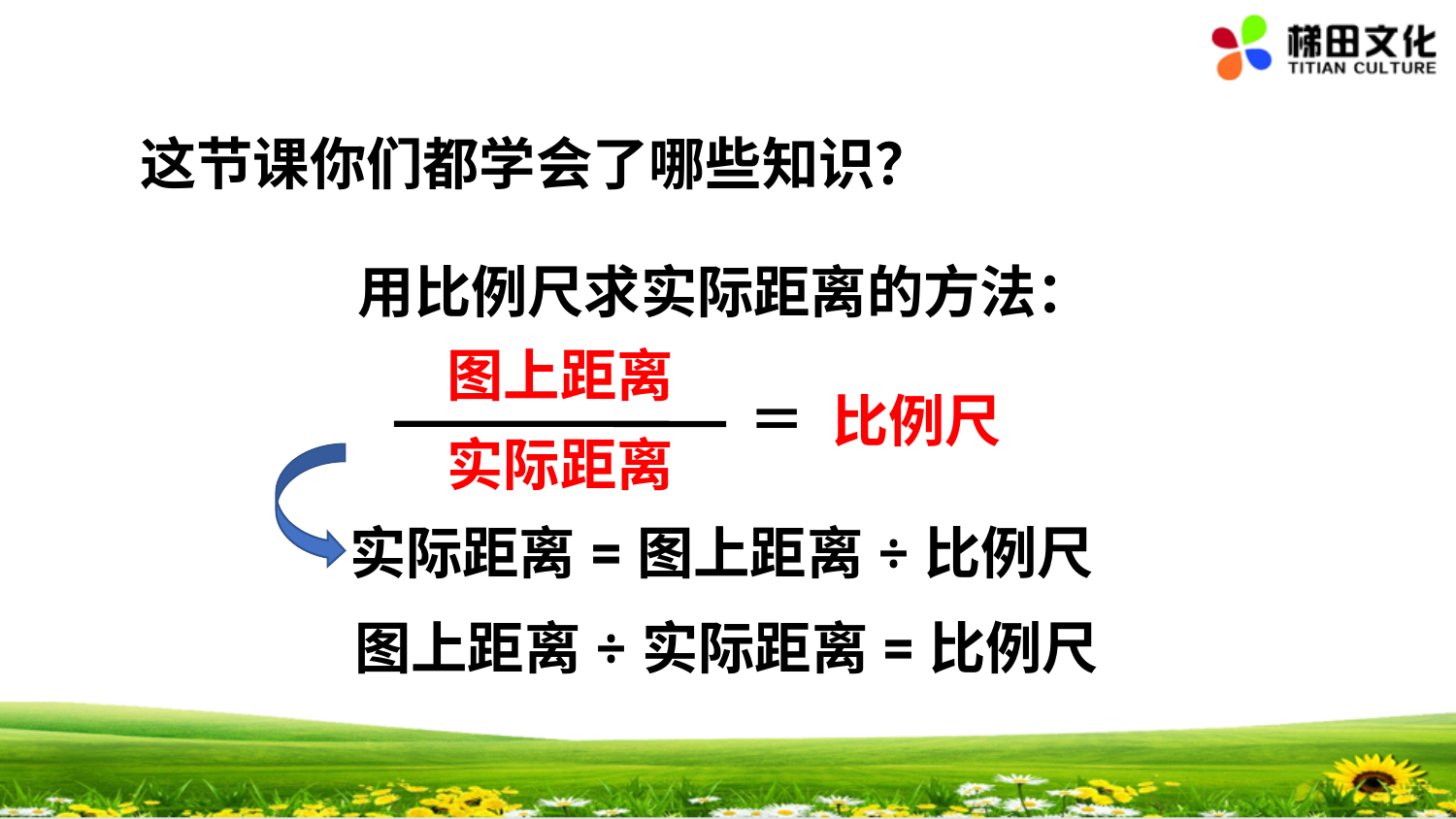

这节课你们都学会了哪些知识？
用比例尺求实际距离的方法：
图上距离
＝
比例尺
实际距离

实际距离=图上距离÷比例尺
图上距离÷实际距离=比例尺